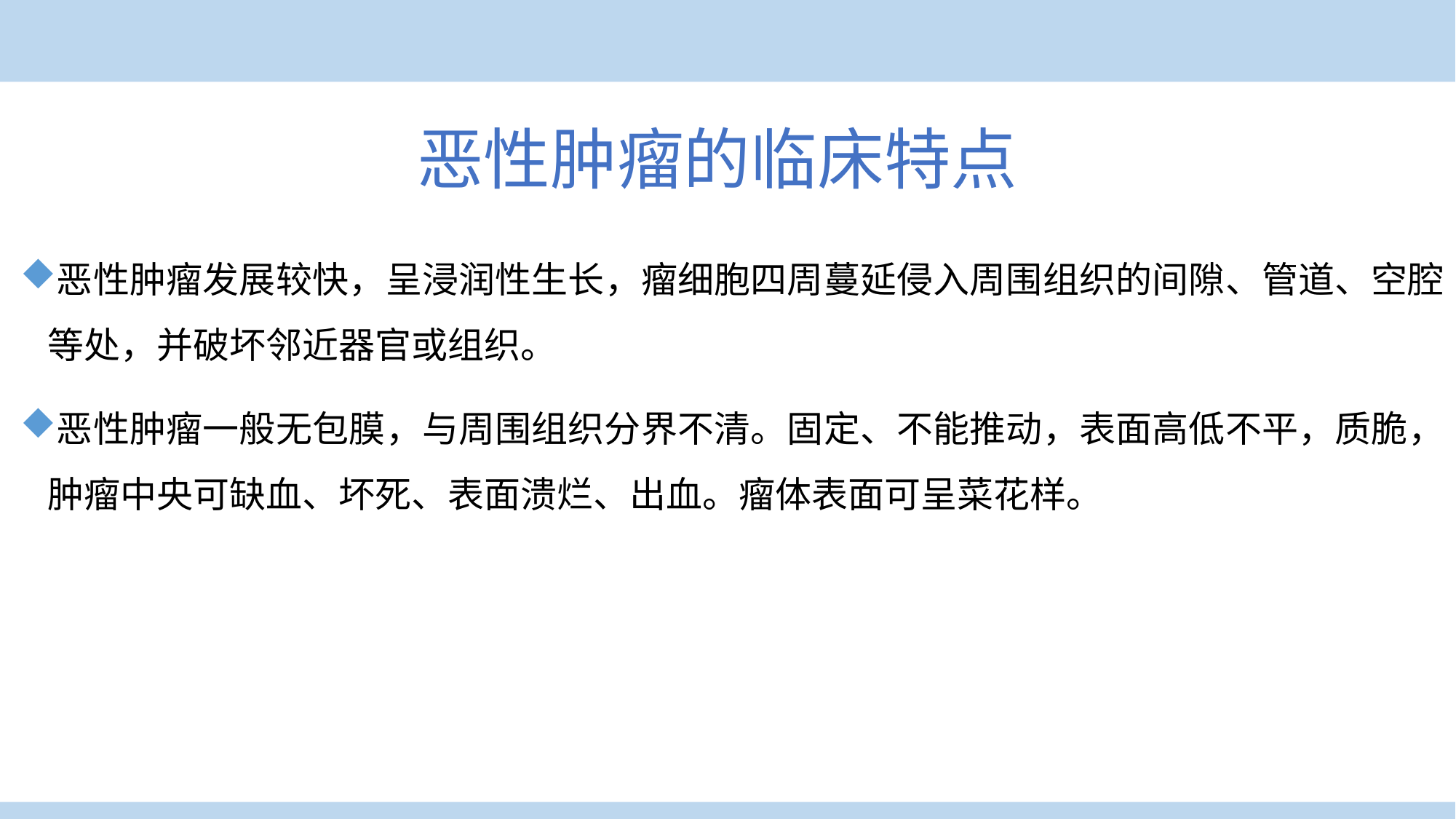

恶性肿瘤的临床特点
恶性肿瘤发展较快，呈浸润性生长，瘤细胞四周蔓延侵入周围组织的间隙、管道、空腔等处，并破坏邻近器官或组织。
恶性肿瘤一般无包膜，与周围组织分界不清。固定、不能推动，表面高低不平，质脆，肿瘤中央可缺血、坏死、表面溃烂、出血。瘤体表面可呈菜花样。